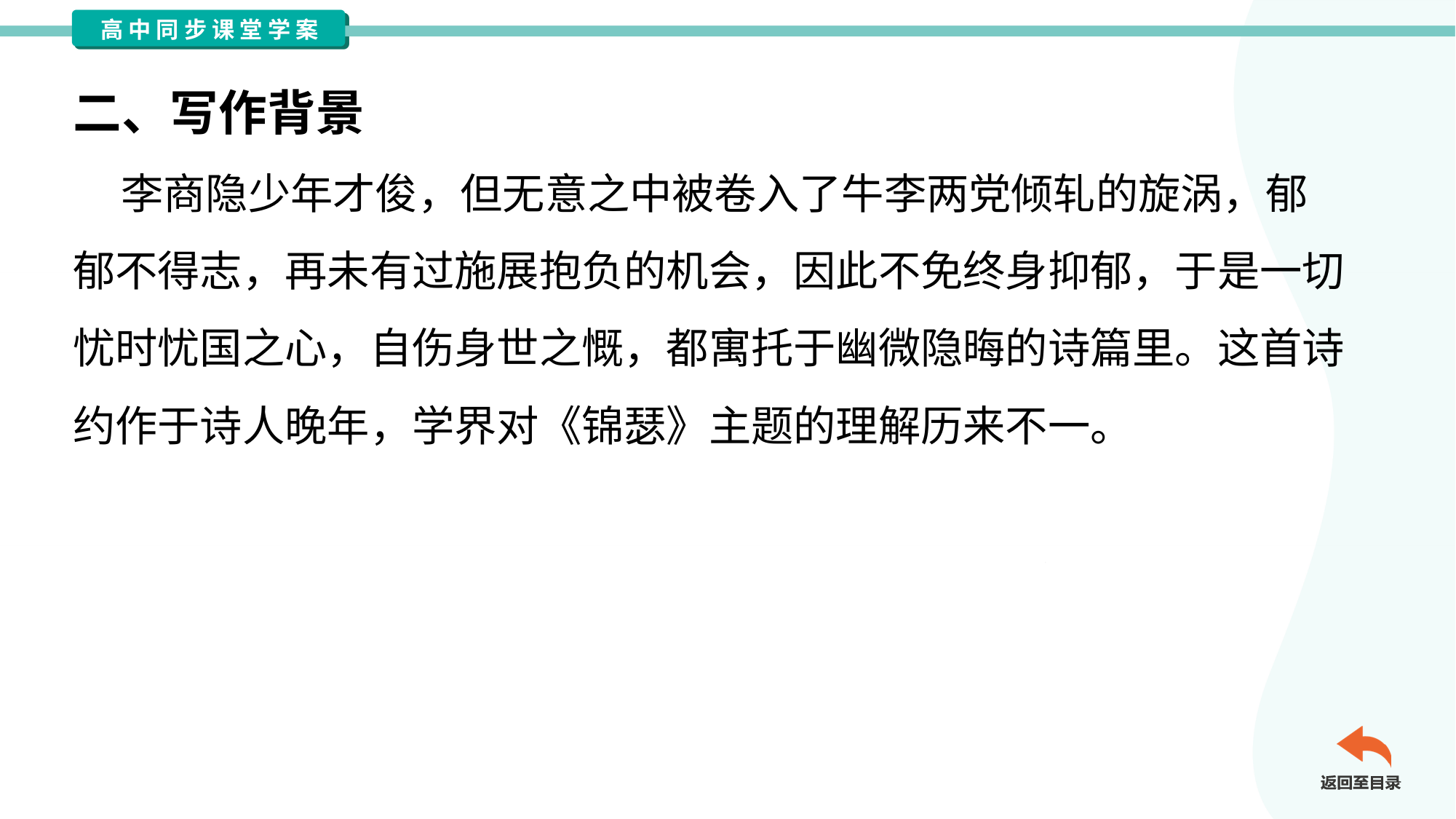

二、写作背景
    李商隐少年才俊，但无意之中被卷入了牛李两党倾轧的旋涡，郁
郁不得志，再未有过施展抱负的机会，因此不免终身抑郁，于是一切
忧时忧国之心，自伤身世之慨，都寓托于幽微隐晦的诗篇里。这首诗
约作于诗人晚年，学界对《锦瑟》主题的理解历来不一。